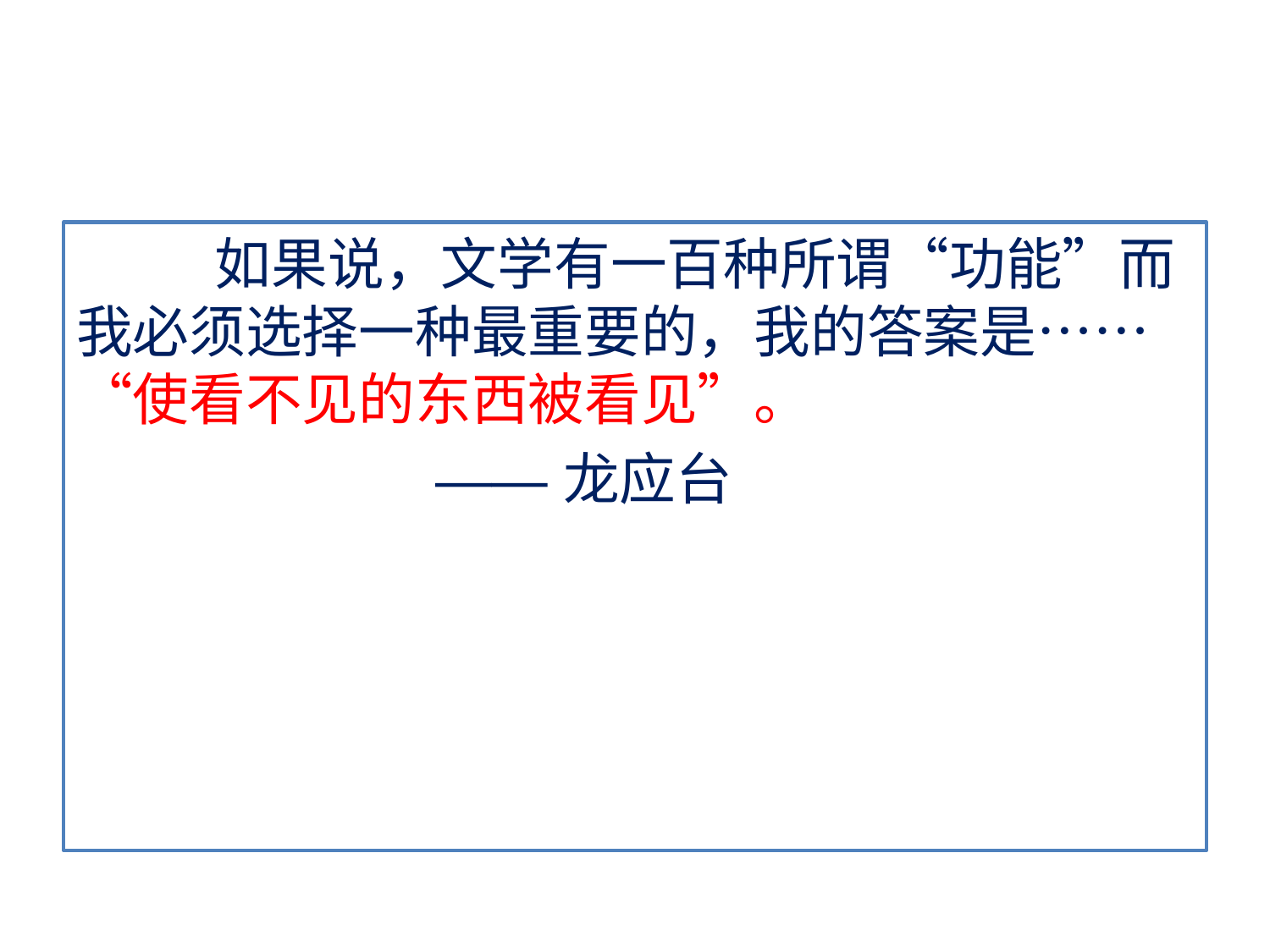

#
        如果说，文学有一百种所谓“功能”而我必须选择一种最重要的，我的答案是……“使看不见的东西被看见”。
                       ——龙应台